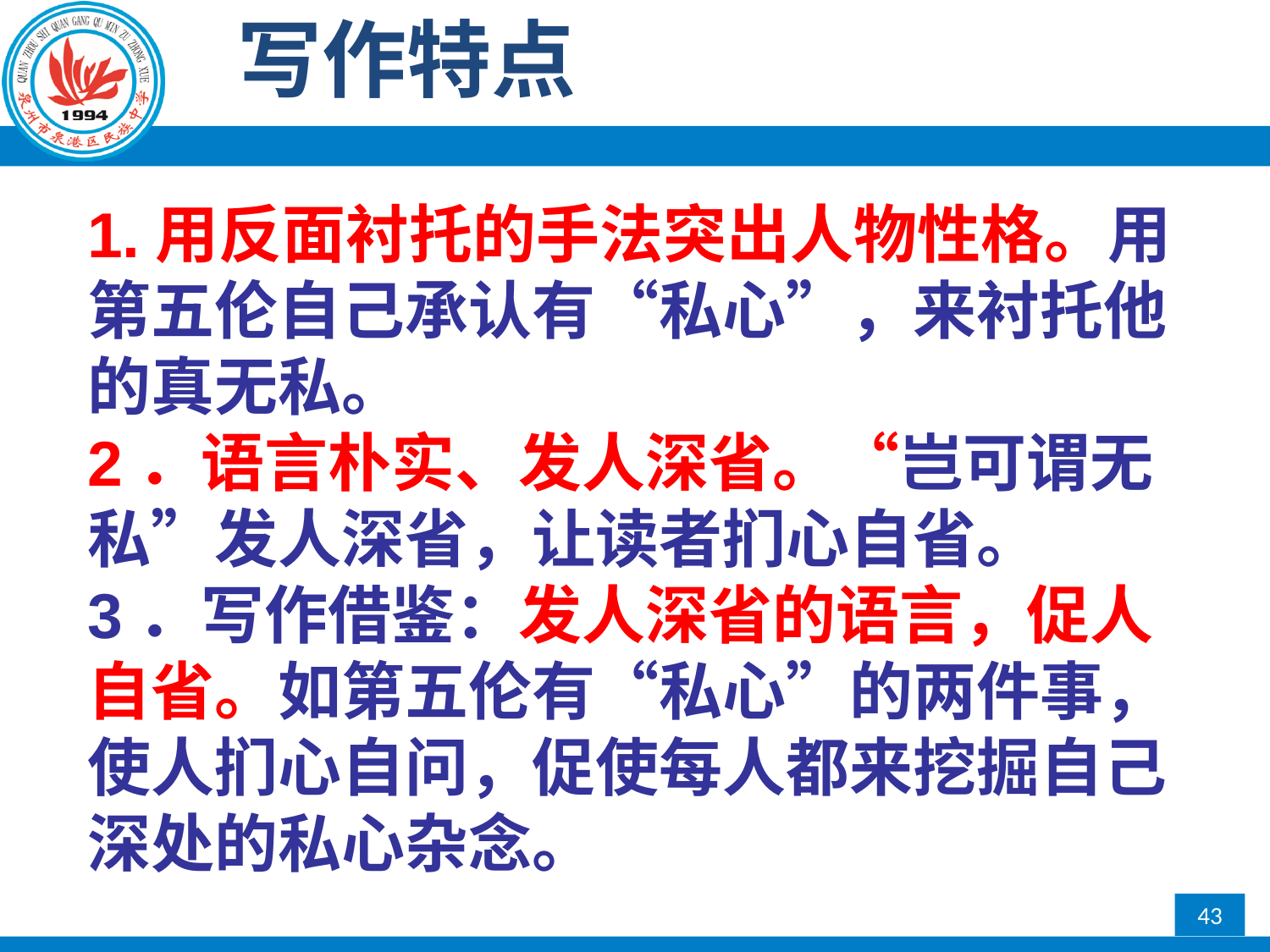

写作特点

1.用反面衬托的手法突出人物性格。用第五伦自己承认有“私心”，来衬托他的真无私。
2．语言朴实、发人深省。“岂可谓无私”发人深省，让读者扪心自省。
3．写作借鉴：发人深省的语言，促人自省。如第五伦有“私心”的两件事，使人扪心自问，促使每人都来挖掘自己深处的私心杂念。